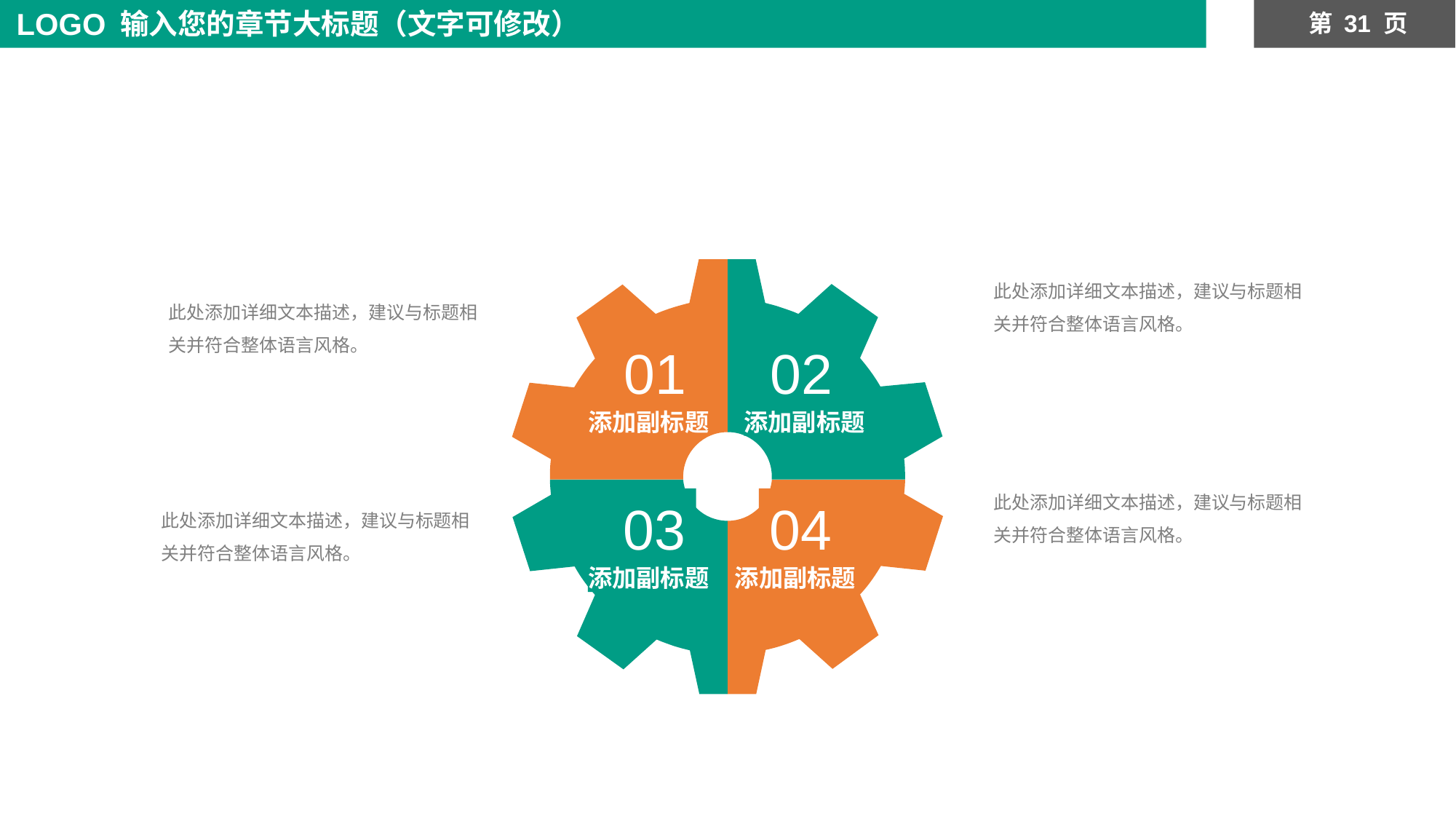

LOGO
输入您的章节大标题（文字可修改）
第 31 页

01
添加副标题

02
添加副标题
此处添加详细文本描述，建议与标题相关并符合整体语言风格。
此处添加详细文本描述，建议与标题相关并符合整体语言风格。

03
添加副标题

04
添加副标题
此处添加详细文本描述，建议与标题相关并符合整体语言风格。
此处添加详细文本描述，建议与标题相关并符合整体语言风格。